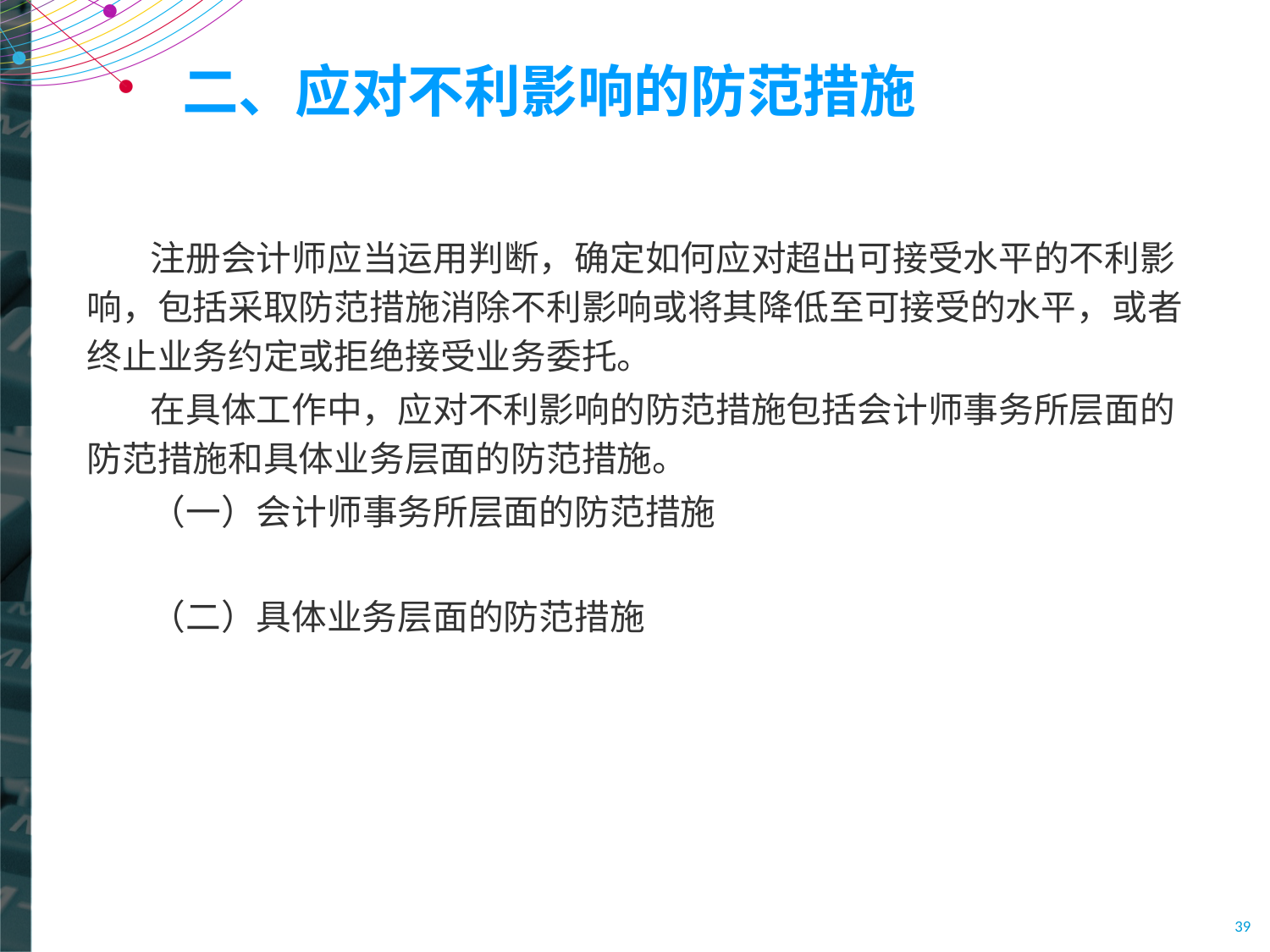

# 二、应对不利影响的防范措施

注册会计师应当运用判断，确定如何应对超出可接受水平的不利影响，包括采取防范措施消除不利影响或将其降低至可接受的水平，或者终止业务约定或拒绝接受业务委托。
在具体工作中，应对不利影响的防范措施包括会计师事务所层面的防范措施和具体业务层面的防范措施。
（一）会计师事务所层面的防范措施

（二）具体业务层面的防范措施